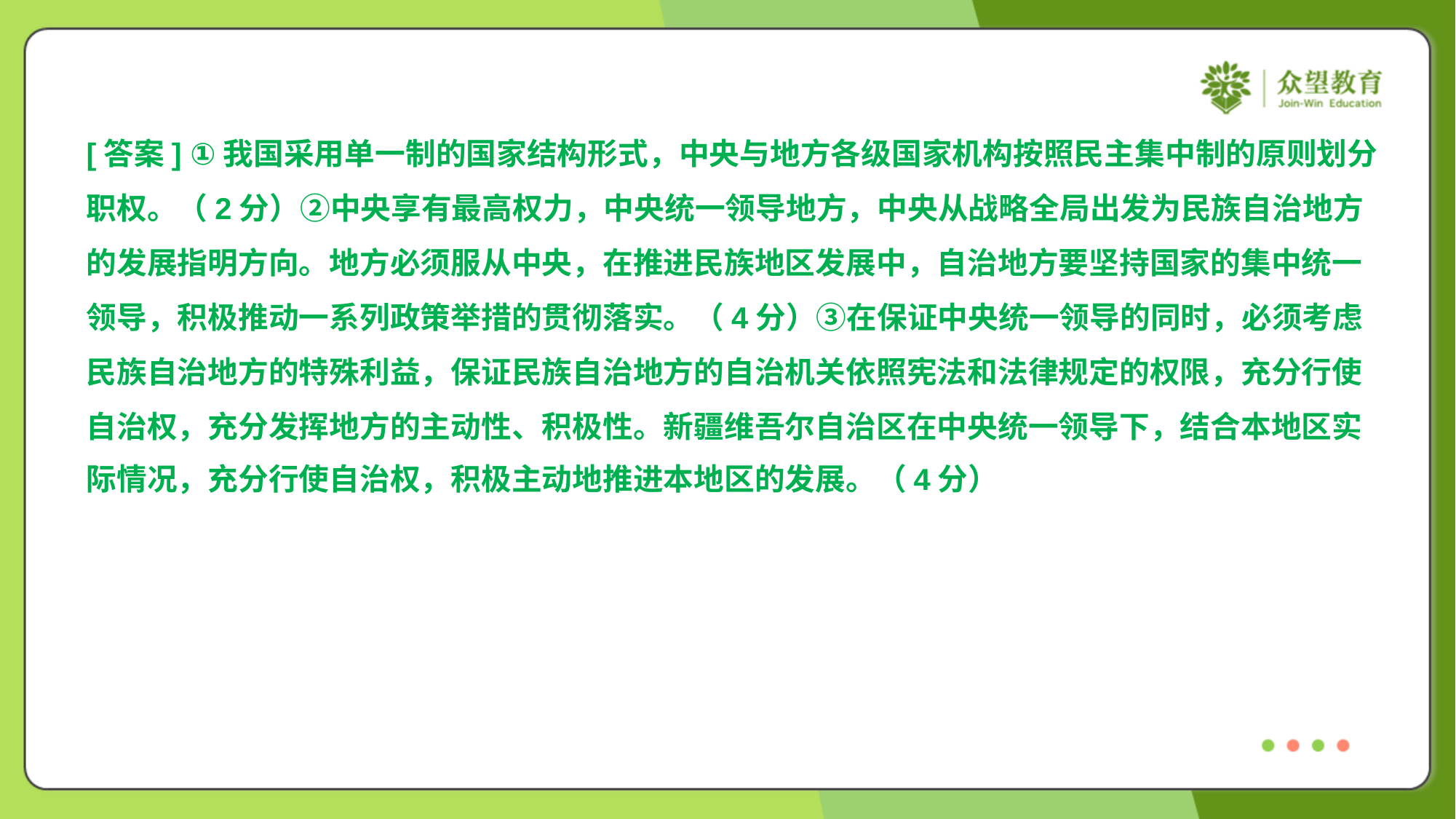

[答案] ①我国采用单一制的国家结构形式，中央与地方各级国家机构按照民主集中制的原则划分
职权。（2分）②中央享有最高权力，中央统一领导地方，中央从战略全局出发为民族自治地方
的发展指明方向。地方必须服从中央，在推进民族地区发展中，自治地方要坚持国家的集中统一
领导，积极推动一系列政策举措的贯彻落实。（4分）③在保证中央统一领导的同时，必须考虑
民族自治地方的特殊利益，保证民族自治地方的自治机关依照宪法和法律规定的权限，充分行使
自治权，充分发挥地方的主动性、积极性。新疆维吾尔自治区在中央统一领导下，结合本地区实
际情况，充分行使自治权，积极主动地推进本地区的发展。（4分）